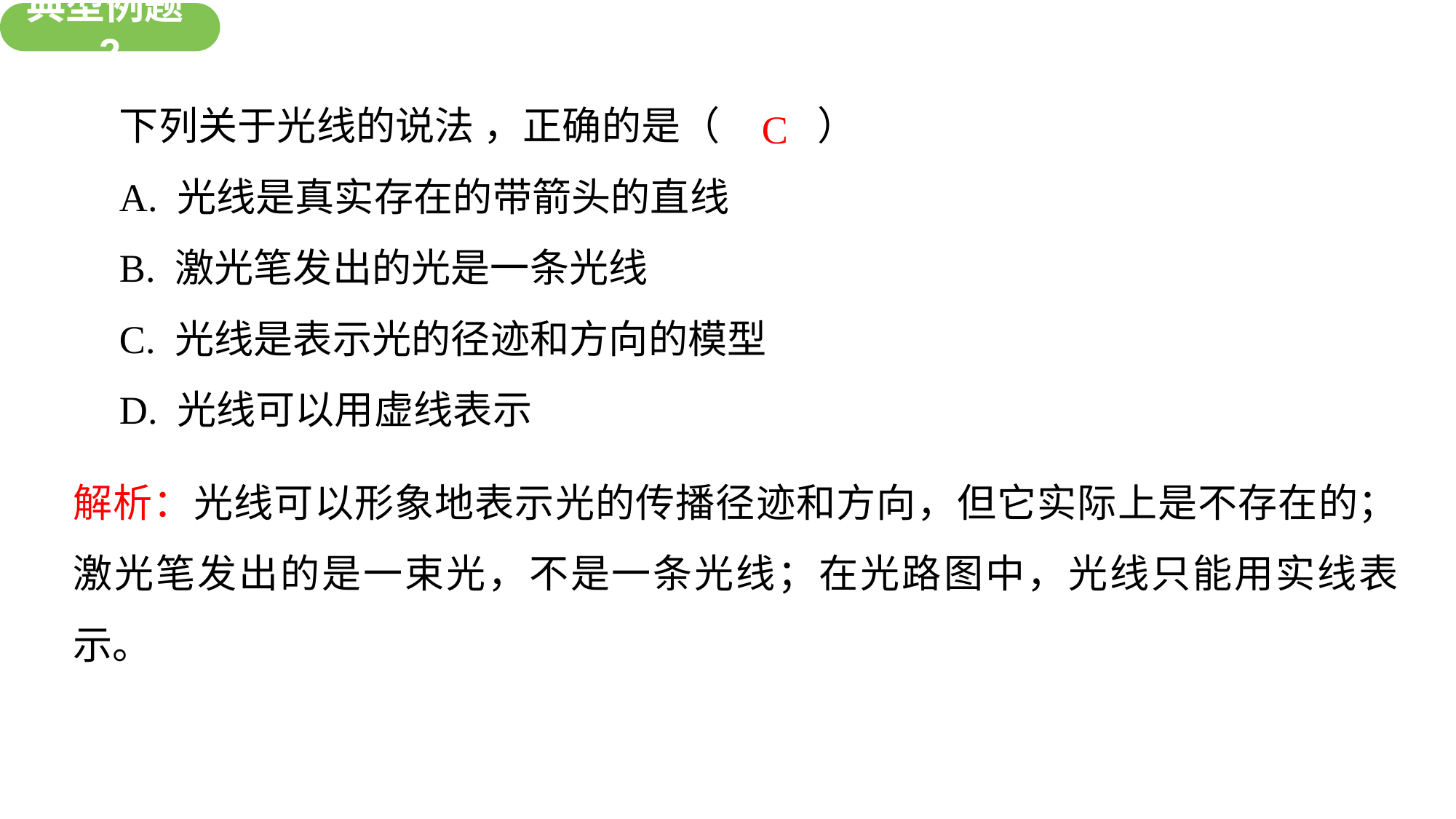

新知探究
典型例题2
下列关于光线的说法 ，正确的是（           ）
A. 光线是真实存在的带箭头的直线
B. 激光笔发出的光是一条光线
C. 光线是表示光的径迹和方向的模型
D. 光线可以用虚线表示
C
解析：光线可以形象地表示光的传播径迹和方向，但它实际上是不存在的；激光笔发出的是一束光，不是一条光线；在光路图中，光线只能用实线表示。